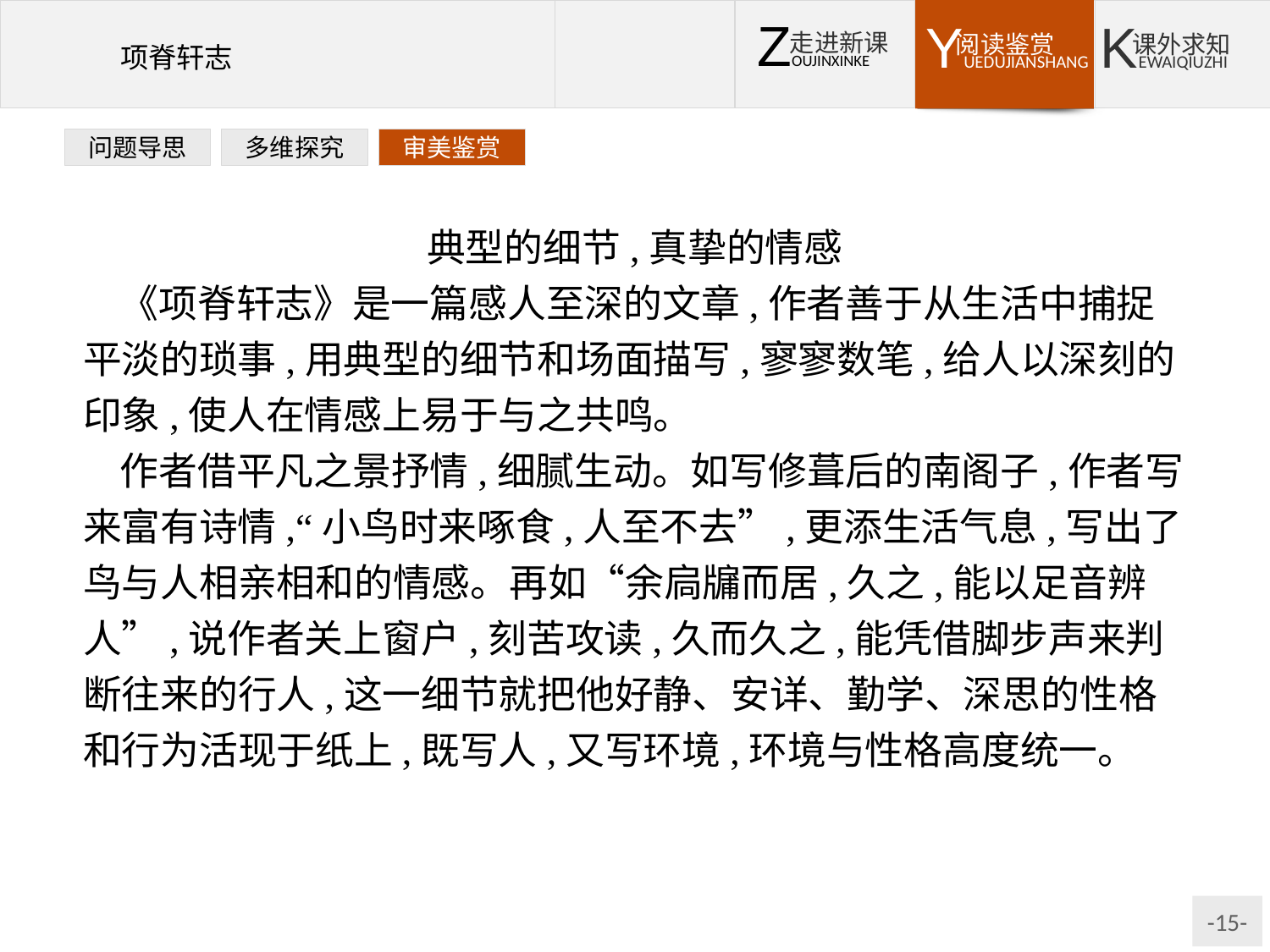

问题导思
多维探究
审美鉴赏
典型的细节,真挚的情感
《项脊轩志》是一篇感人至深的文章,作者善于从生活中捕捉平淡的琐事,用典型的细节和场面描写,寥寥数笔,给人以深刻的印象,使人在情感上易于与之共鸣。
作者借平凡之景抒情,细腻生动。如写修葺后的南阁子,作者写来富有诗情,“小鸟时来啄食,人至不去”,更添生活气息,写出了鸟与人相亲相和的情感。再如“余扃牖而居,久之,能以足音辨人”,说作者关上窗户,刻苦攻读,久而久之,能凭借脚步声来判断往来的行人,这一细节就把他好静、安详、勤学、深思的性格和行为活现于纸上,既写人,又写环境,环境与性格高度统一。